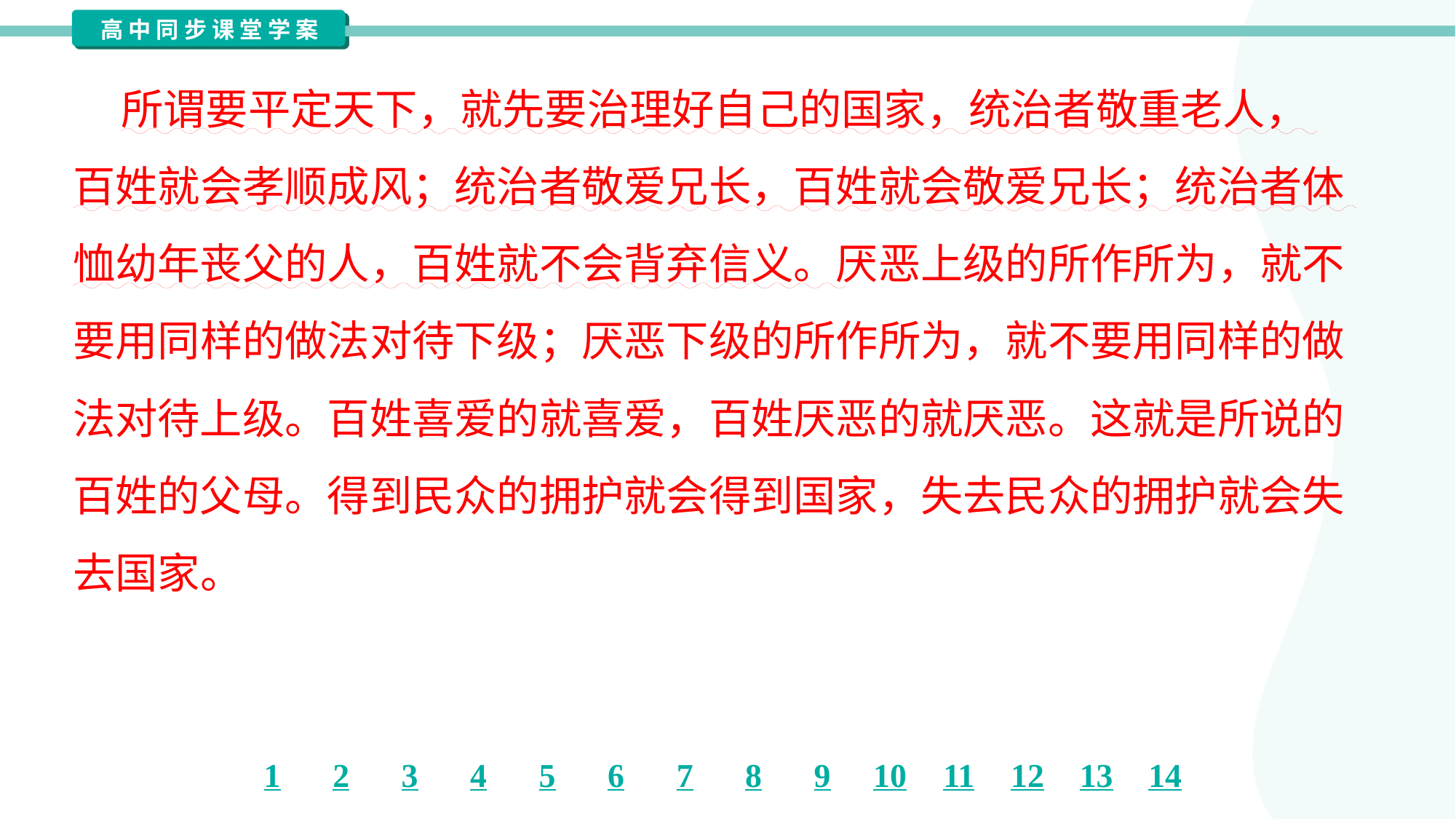

所谓要平定天下，就先要治理好自己的国家，统治者敬重老人，
百姓就会孝顺成风；统治者敬爱兄长，百姓就会敬爱兄长；统治者体
恤幼年丧父的人，百姓就不会背弃信义。厌恶上级的所作所为，就不
要用同样的做法对待下级；厌恶下级的所作所为，就不要用同样的做
法对待上级。百姓喜爱的就喜爱，百姓厌恶的就厌恶。这就是所说的
百姓的父母。得到民众的拥护就会得到国家，失去民众的拥护就会失
去国家。